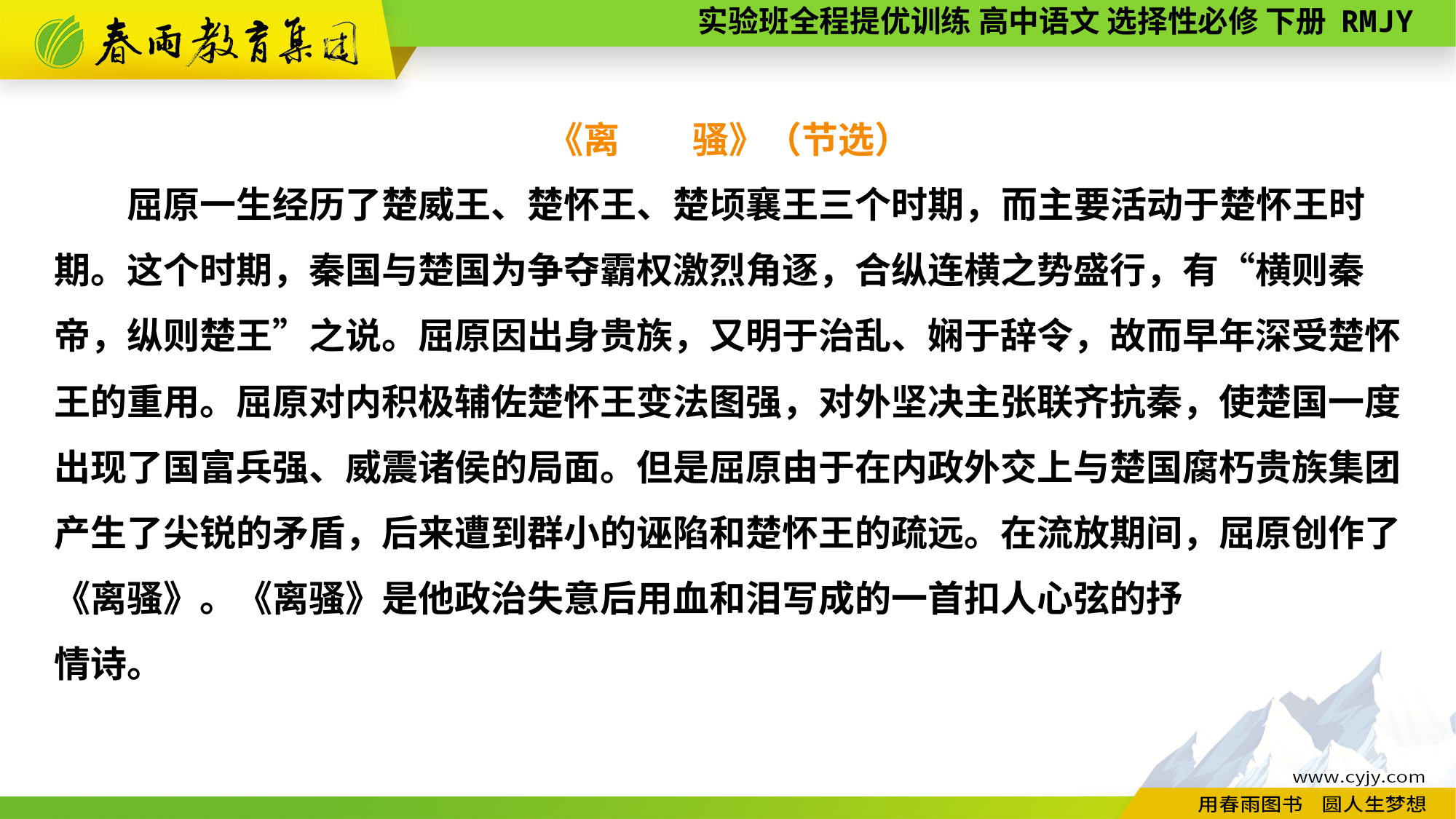

《离　　骚》（节选）
屈原一生经历了楚威王、楚怀王、楚顷襄王三个时期，而主要活动于楚怀王时期。这个时期，秦国与楚国为争夺霸权激烈角逐，合纵连横之势盛行，有“横则秦帝，纵则楚王”之说。屈原因出身贵族，又明于治乱、娴于辞令，故而早年深受楚怀王的重用。屈原对内积极辅佐楚怀王变法图强，对外坚决主张联齐抗秦，使楚国一度出现了国富兵强、威震诸侯的局面。但是屈原由于在内政外交上与楚国腐朽贵族集团产生了尖锐的矛盾，后来遭到群小的诬陷和楚怀王的疏远。在流放期间，屈原创作了《离骚》。《离骚》是他政治失意后用血和泪写成的一首扣人心弦的抒
情诗。